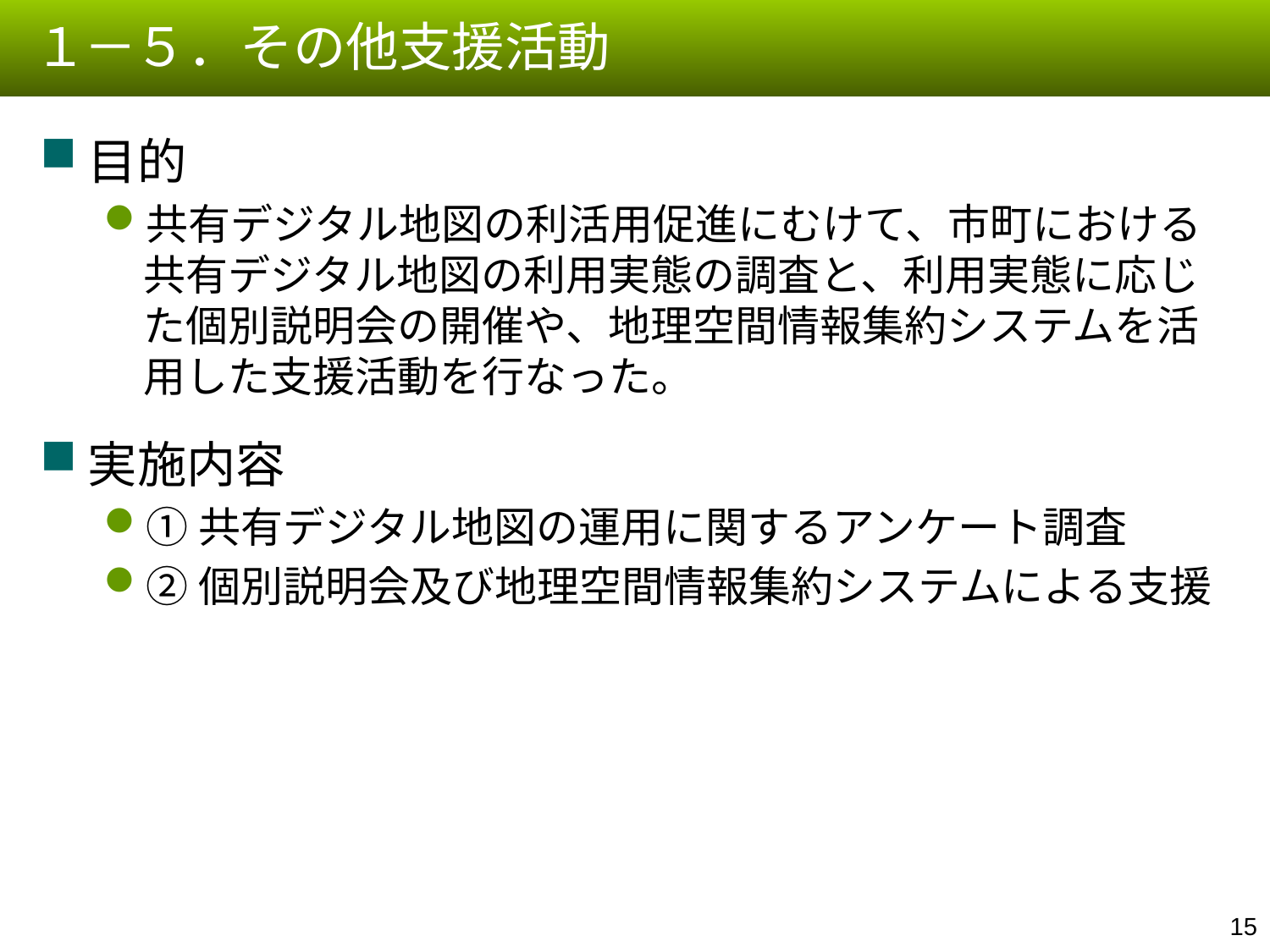

１－５．その他支援活動
目的
共有デジタル地図の利活用促進にむけて、市町における共有デジタル地図の利用実態の調査と、利用実態に応じた個別説明会の開催や、地理空間情報集約システムを活用した支援活動を行なった。

実施内容
①共有デジタル地図の運用に関するアンケート調査
②個別説明会及び地理空間情報集約システムによる支援
15